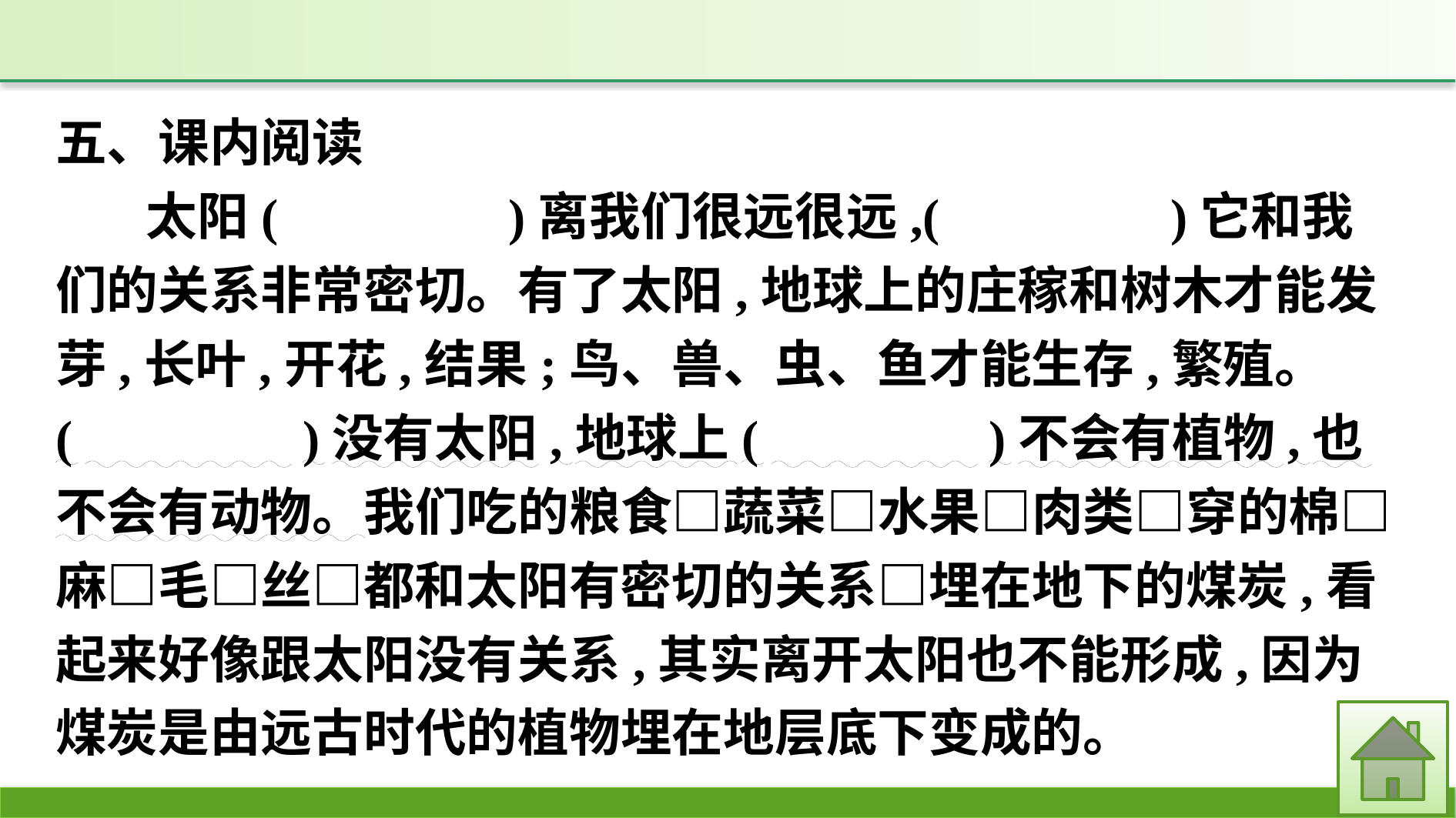

五、课内阅读
太阳(　　　　)离我们很远很远,(　　　　)它和我们的关系非常密切。有了太阳,地球上的庄稼和树木才能发芽,长叶,开花,结果;鸟、兽、虫、鱼才能生存,繁殖。(　　　　)没有太阳,地球上(　　　　)不会有植物,也不会有动物。我们吃的粮食□蔬菜□水果□肉类□穿的棉□麻□毛□丝□都和太阳有密切的关系□埋在地下的煤炭,看起来好像跟太阳没有关系,其实离开太阳也不能形成,因为煤炭是由远古时代的植物埋在地层底下变成的。